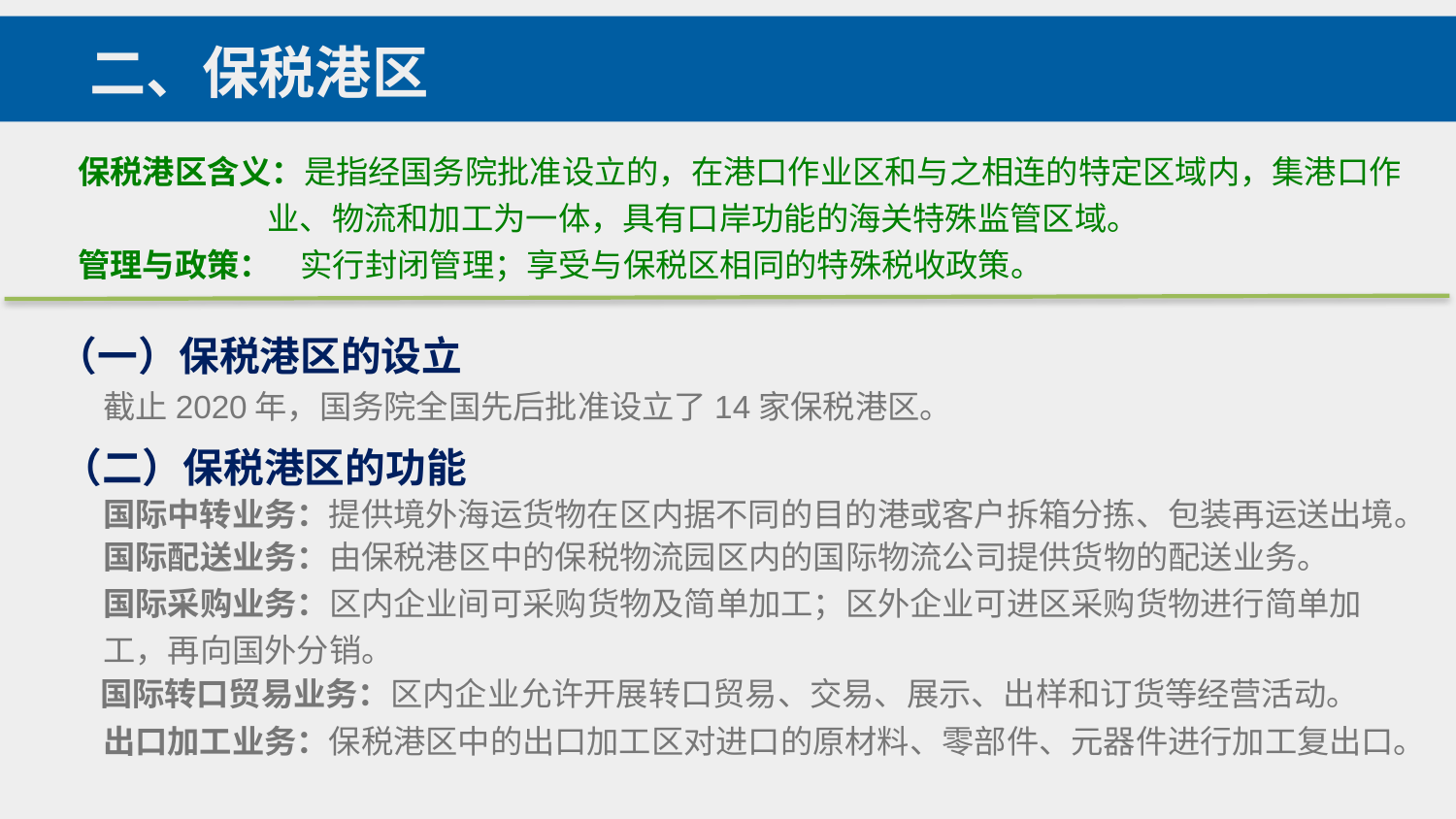

二、保税港区
保税港区含义：是指经国务院批准设立的，在港口作业区和与之相连的特定区域内，集港口作
                         业、物流和加工为一体，具有口岸功能的海关特殊监管区域。
管理与政策：    实行封闭管理；享受与保税区相同的特殊税收政策。

（一）保税港区的设立
截止2020年，国务院全国先后批准设立了14家保税港区。
（二）保税港区的功能
国际中转业务：提供境外海运货物在区内据不同的目的港或客户拆箱分拣、包装再运送出境。
国际配送业务：由保税港区中的保税物流园区内的国际物流公司提供货物的配送业务。
国际采购业务：区内企业间可采购货物及简单加工；区外企业可进区采购货物进行简单加工，再向国外分销。
国际转口贸易业务：区内企业允许开展转口贸易、交易、展示、出样和订货等经营活动。
出口加工业务：保税港区中的出口加工区对进口的原材料、零部件、元器件进行加工复出口。